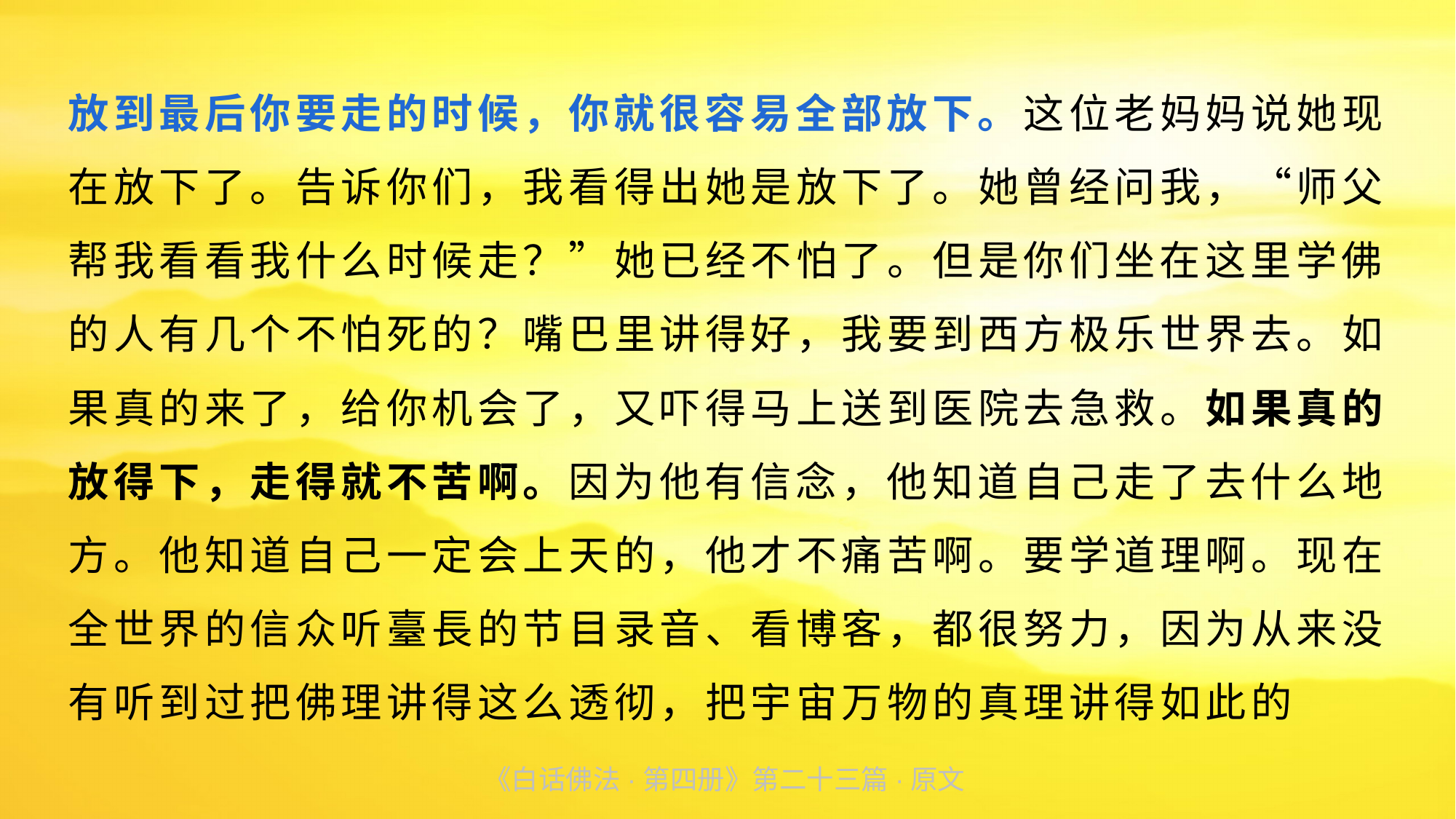

放到最后你要走的时候，你就很容易全部放下。这位老妈妈说她现在放下了。告诉你们，我看得出她是放下了。她曾经问我，“师父帮我看看我什么时候走？”她已经不怕了。但是你们坐在这里学佛的人有几个不怕死的？嘴巴里讲得好，我要到西方极乐世界去。如果真的来了，给你机会了，又吓得马上送到医院去急救。如果真的放得下，走得就不苦啊。因为他有信念，他知道自己走了去什么地方。他知道自己一定会上天的，他才不痛苦啊。要学道理啊。现在全世界的信众听臺長的节目录音、看博客，都很努力，因为从来没有听到过把佛理讲得这么透彻，把宇宙万物的真理讲得如此的
《白话佛法·第四册》第二十三篇·原文